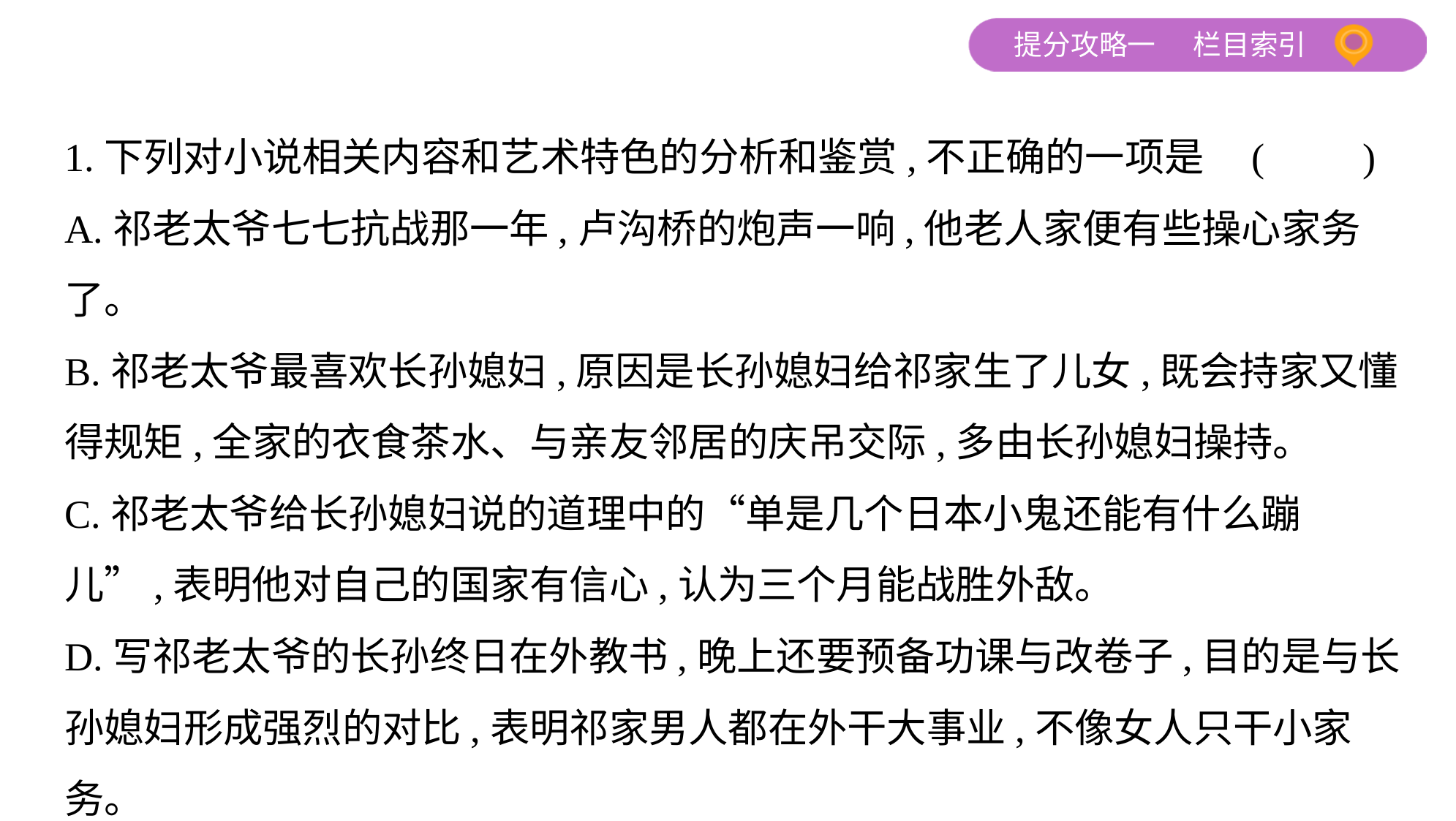

1.下列对小说相关内容和艺术特色的分析和鉴赏,不正确的一项是 (　　)
A.祁老太爷七七抗战那一年,卢沟桥的炮声一响,他老人家便有些操心家务了。
B.祁老太爷最喜欢长孙媳妇,原因是长孙媳妇给祁家生了儿女,既会持家又懂
得规矩,全家的衣食茶水、与亲友邻居的庆吊交际,多由长孙媳妇操持。
C.祁老太爷给长孙媳妇说的道理中的“单是几个日本小鬼还能有什么蹦
儿”,表明他对自己的国家有信心,认为三个月能战胜外敌。
D.写祁老太爷的长孙终日在外教书,晚上还要预备功课与改卷子,目的是与长孙媳妇形成强烈的对比,表明祁家男人都在外干大事业,不像女人只干小家务。